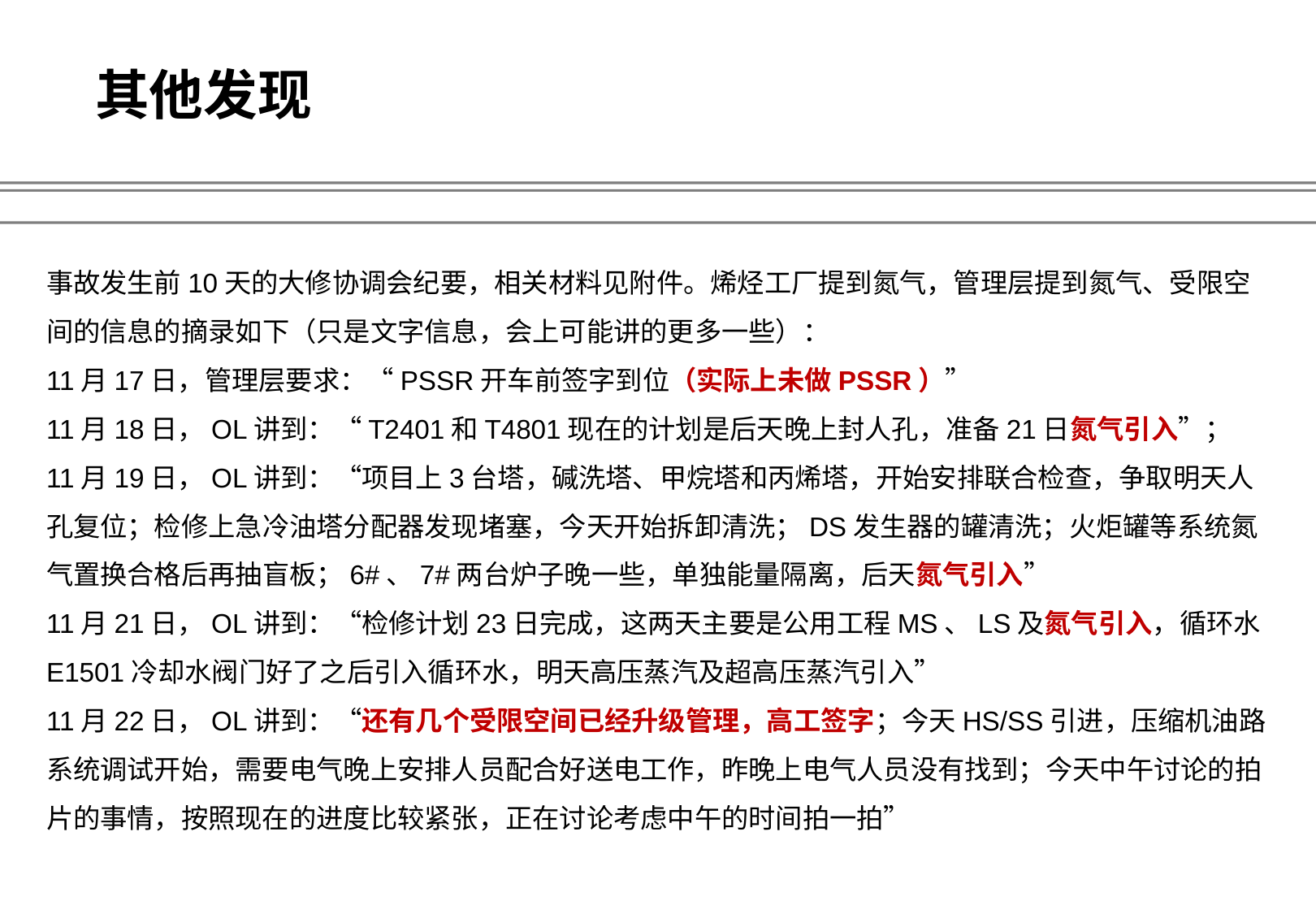

# 其他发现
事故发生前10天的大修协调会纪要，相关材料见附件。烯烃工厂提到氮气，管理层提到氮气、受限空间的信息的摘录如下（只是文字信息，会上可能讲的更多一些）：
11月17日，管理层要求：“PSSR开车前签字到位（实际上未做PSSR）”
11月18日，OL讲到：“T2401和T4801现在的计划是后天晚上封人孔，准备21日氮气引入”；
11月19日，OL讲到：“项目上3台塔，碱洗塔、甲烷塔和丙烯塔，开始安排联合检查，争取明天人孔复位；检修上急冷油塔分配器发现堵塞，今天开始拆卸清洗；DS发生器的罐清洗；火炬罐等系统氮气置换合格后再抽盲板；6#、7#两台炉子晚一些，单独能量隔离，后天氮气引入”
11月21日，OL讲到：“检修计划23日完成，这两天主要是公用工程MS、LS及氮气引入，循环水E1501冷却水阀门好了之后引入循环水，明天高压蒸汽及超高压蒸汽引入”
11月22日，OL讲到：“还有几个受限空间已经升级管理，高工签字；今天HS/SS引进，压缩机油路系统调试开始，需要电气晚上安排人员配合好送电工作，昨晚上电气人员没有找到；今天中午讨论的拍片的事情，按照现在的进度比较紧张，正在讨论考虑中午的时间拍一拍”